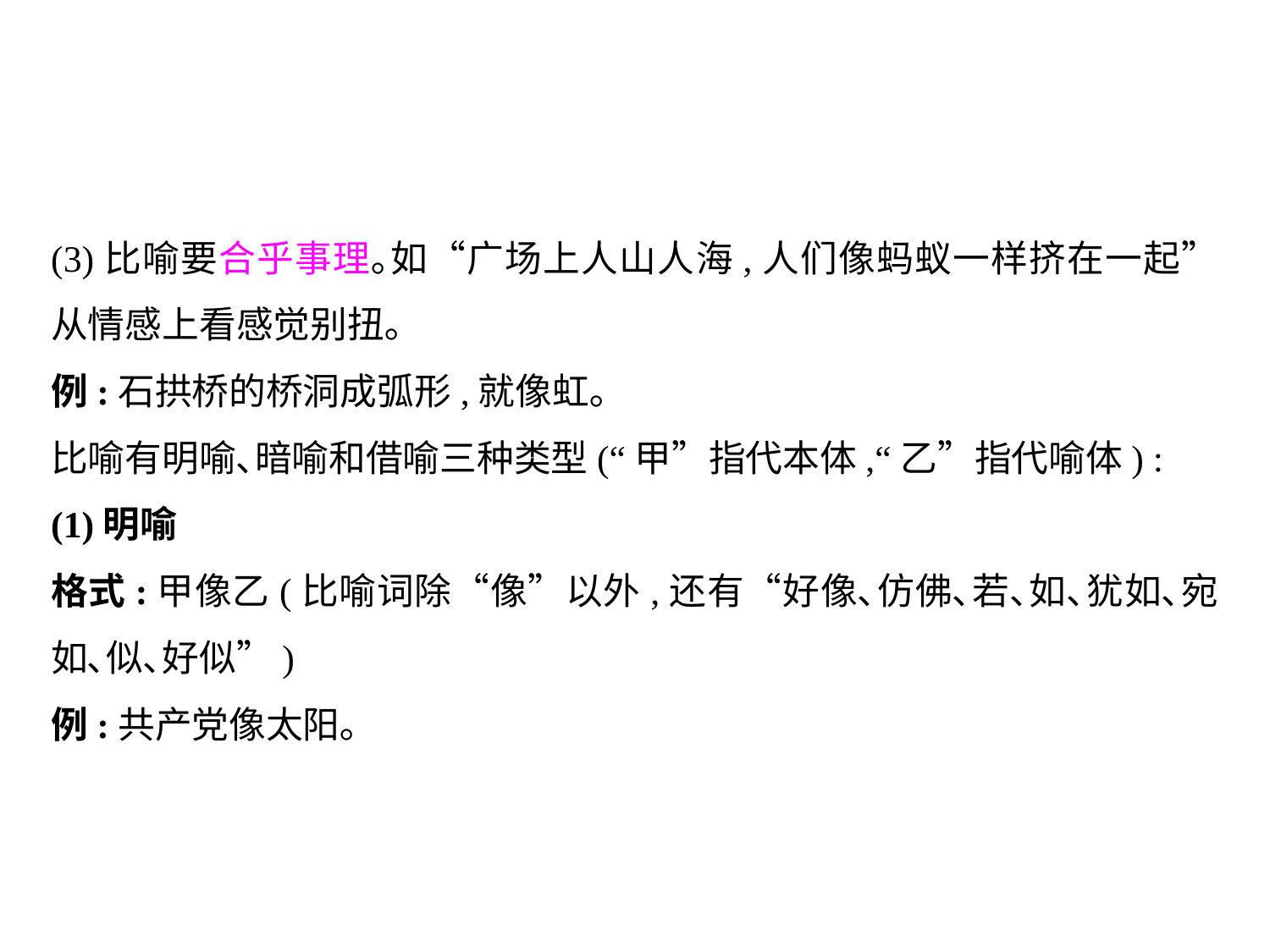

(3)比喻要合乎事理｡如“广场上人山人海,人们像蚂蚁一样挤在一起”从情感上看感觉别扭｡
例:石拱桥的桥洞成弧形,就像虹｡
比喻有明喻､暗喻和借喻三种类型(“甲”指代本体,“乙”指代喻体) :
(1)明喻
格式:甲像乙(比喻词除“像”以外,还有“好像､仿佛､若､如､犹如､宛如､似､好似”)
例:共产党像太阳｡